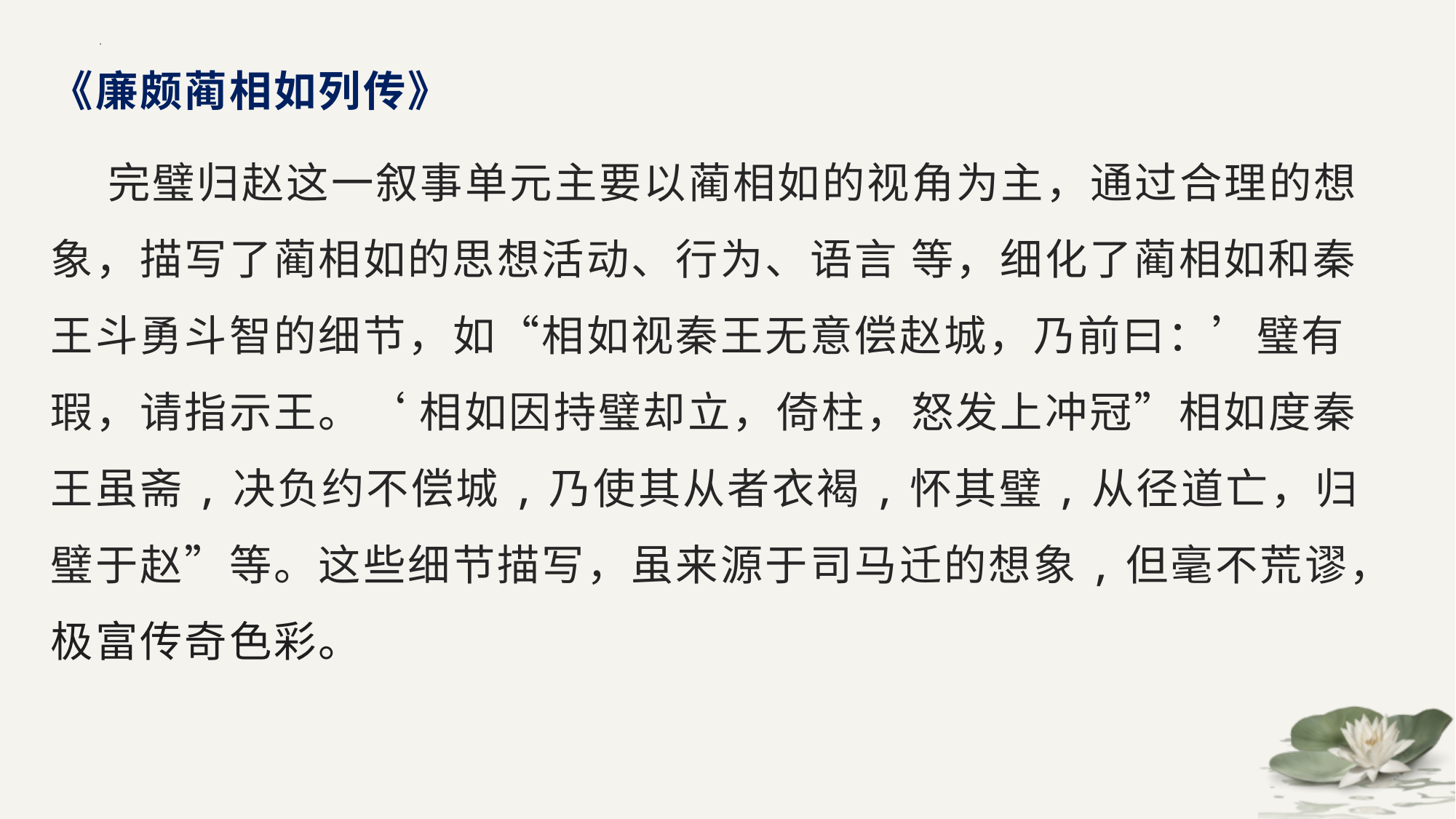

《廉颇蔺相如列传》
    完璧归赵这一叙事单元主要以蔺相如的视角为主，通过合理的想象，描写了蔺相如的思想活动、行为、语言 等，细化了蔺相如和秦王斗勇斗智的细节，如“相如视秦王无意偿赵城，乃前曰：’璧有瑕，请指示王。‘ 相如因持璧却立，倚柱，怒发上冲冠”相如度秦 王虽斋,决负约不偿城,乃使其从者衣褐,怀其璧,从径道亡，归璧于赵”等。这些细节描写，虽来源于司马迁的想象,但毫不荒谬，极富传奇色彩。